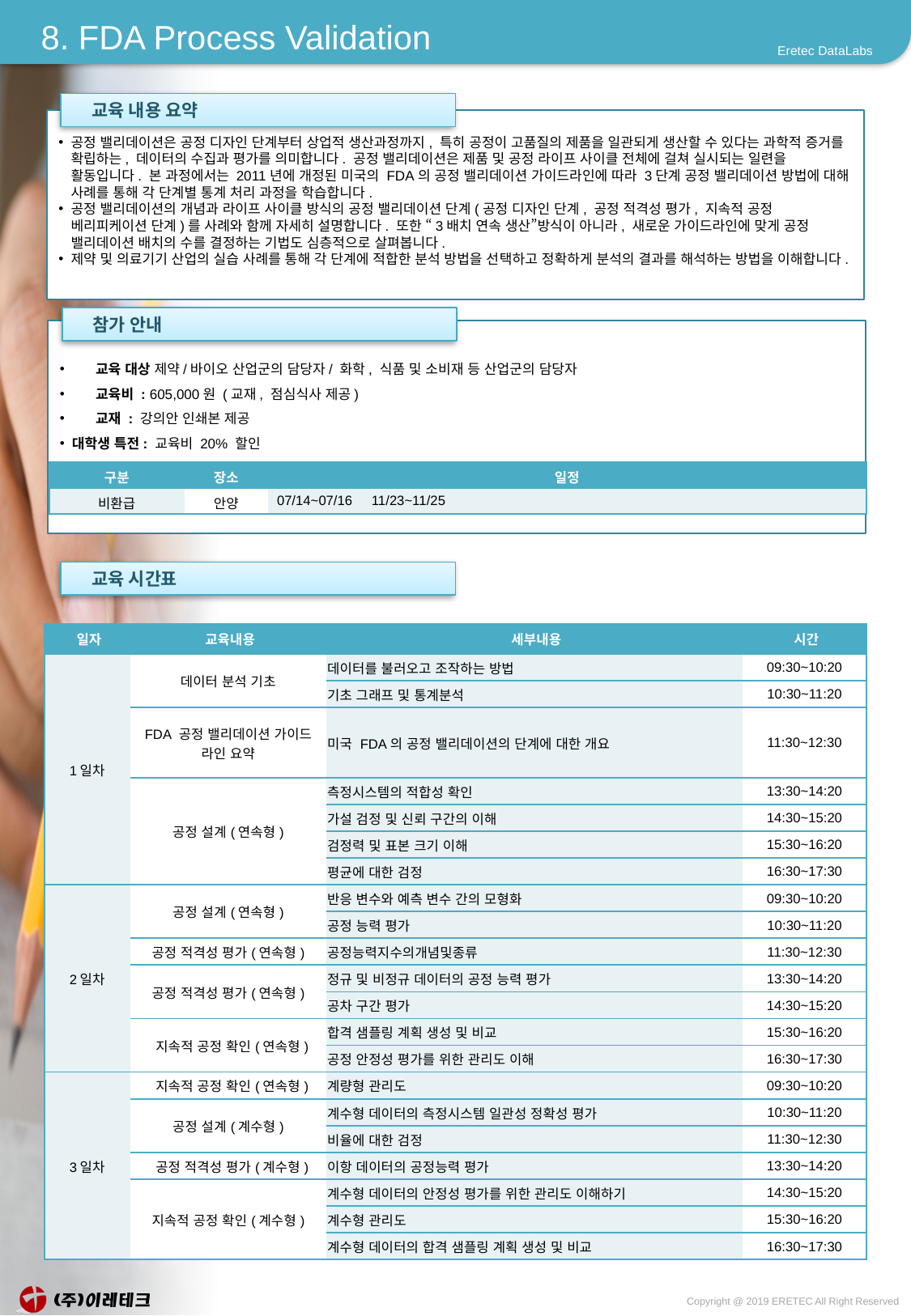

# 8. FDA Process Validation
   교육 내용 요약

공정 밸리데이션은 공정 디자인 단계부터 상업적 생산과정까지, 특히 공정이 고품질의 제품을 일관되게 생산할 수 있다는 과학적 증거를 확립하는, 데이터의 수집과 평가를 의미합니다. 공정 밸리데이션은 제품 및 공정 라이프 사이클 전체에 걸쳐 실시되는 일련을 활동입니다. 본 과정에서는 2011년에 개정된 미국의 FDA의 공정 밸리데이션 가이드라인에 따라 3단계 공정 밸리데이션 방법에 대해 사례를 통해 각 단계별 통계 처리 과정을 학습합니다.
공정 밸리데이션의 개념과 라이프 사이클 방식의 공정 밸리데이션 단계(공정 디자인 단계, 공정 적격성 평가, 지속적 공정 베리피케이션 단계)를 사례와 함께 자세히 설명합니다. 또한 “3배치 연속 생산”방식이 아니라, 새로운 가이드라인에 맞게 공정 밸리데이션 배치의 수를 결정하는 기법도 심층적으로 살펴봅니다.
제약 및 의료기기 산업의 실습 사례를 통해 각 단계에 적합한 분석 방법을 선택하고 정확하게 분석의 결과를 해석하는 방법을 이해합니다.
   참가 안내

 교육 대상 제약/바이오 산업군의 담당자/ 화학, 식품 및 소비재 등 산업군의 담당자
 교육비 : 605,000원 (교재, 점심식사 제공)
 교재 : 강의안 인쇄본 제공
대학생 특전: 교육비 20% 할인

| 구분 | 장소 | 일정 |
| --- | --- | --- |
| 비환급 | 안양 | 07/14~07/16 11/23~11/25 |
   교육 시간표
| 일자 | 교육내용 | 세부내용 | 시간 |
| --- | --- | --- | --- |
| 1일차 | 데이터 분석 기초 | 데이터를 불러오고 조작하는 방법 | 09:30~10:20 |
|  |  | 기초 그래프 및 통계분석 | 10:30~11:20 |
|  | FDA 공정 밸리데이션 가이드 라인 요약 | 미국 FDA의 공정 밸리데이션의 단계에 대한 개요 | 11:30~12:30 |
|  | 공정 설계(연속형) | 측정시스템의 적합성 확인 | 13:30~14:20 |
|  |  | 가설 검정 및 신뢰 구간의 이해 | 14:30~15:20 |
|  |  | 검정력 및 표본 크기 이해 | 15:30~16:20 |
|  |  | 평균에 대한 검정 | 16:30~17:30 |
| 2일차 | 공정 설계(연속형) | 반응 변수와 예측 변수 간의 모형화 | 09:30~10:20 |
|  |  | 공정 능력 평가 | 10:30~11:20 |
|  | 공정 적격성 평가(연속형) | 공정능력지수의개념및종류 | 11:30~12:30 |
|  | 공정 적격성 평가(연속형) | 정규 및 비정규 데이터의 공정 능력 평가 | 13:30~14:20 |
|  |  | 공차 구간 평가 | 14:30~15:20 |
|  | 지속적 공정 확인(연속형) | 합격 샘플링 계획 생성 및 비교 | 15:30~16:20 |
|  |  | 공정 안정성 평가를 위한 관리도 이해 | 16:30~17:30 |
| 3일차 | 지속적 공정 확인(연속형) | 계량형 관리도 | 09:30~10:20 |
|  | 공정 설계(계수형) | 계수형 데이터의 측정시스템 일관성 정확성 평가 | 10:30~11:20 |
|  |  | 비율에 대한 검정 | 11:30~12:30 |
|  | 공정 적격성 평가(계수형) | 이항 데이터의 공정능력 평가 | 13:30~14:20 |
|  | 지속적 공정 확인(계수형) | 계수형 데이터의 안정성 평가를 위한 관리도 이해하기 | 14:30~15:20 |
|  |  | 계수형 관리도 | 15:30~16:20 |
|  |  | 계수형 데이터의 합격 샘플링 계획 생성 및 비교 | 16:30~17:30 |